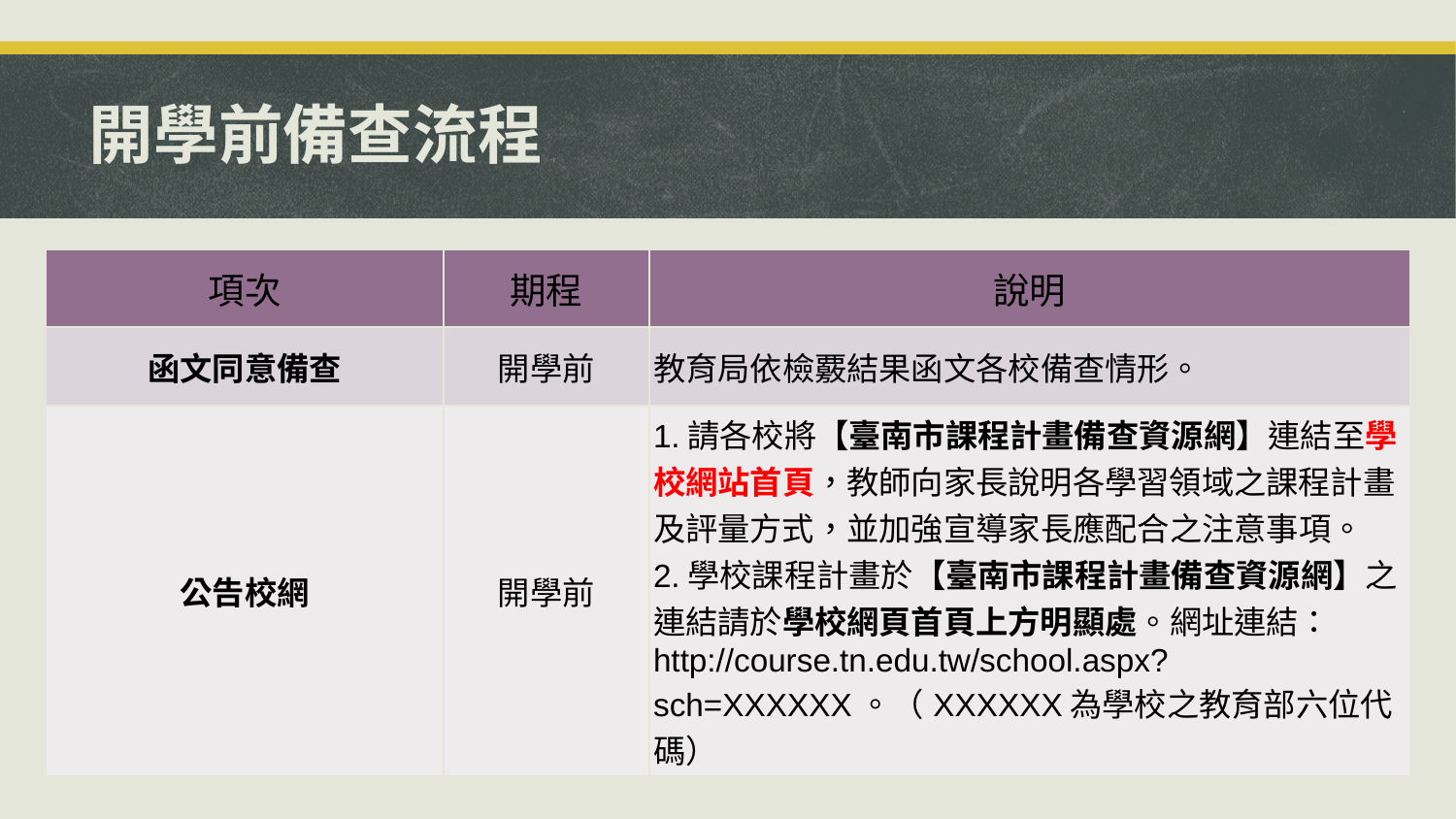

# 開學前備查流程
| 項次 | 期程 | 說明 |
| --- | --- | --- |
| 函文同意備查 | 開學前 | 教育局依檢覈結果函文各校備查情形。 |
| 公告校網 | 開學前 | 1.請各校將【臺南市課程計畫備查資源網】連結至學校網站首頁，教師向家長說明各學習領域之課程計畫及評量方式，並加強宣導家長應配合之注意事項。 2.學校課程計畫於【臺南市課程計畫備查資源網】之連結請於學校網頁首頁上方明顯處。網址連結： http://course.tn.edu.tw/school.aspx?sch=XXXXXX。（XXXXXX為學校之教育部六位代碼） |